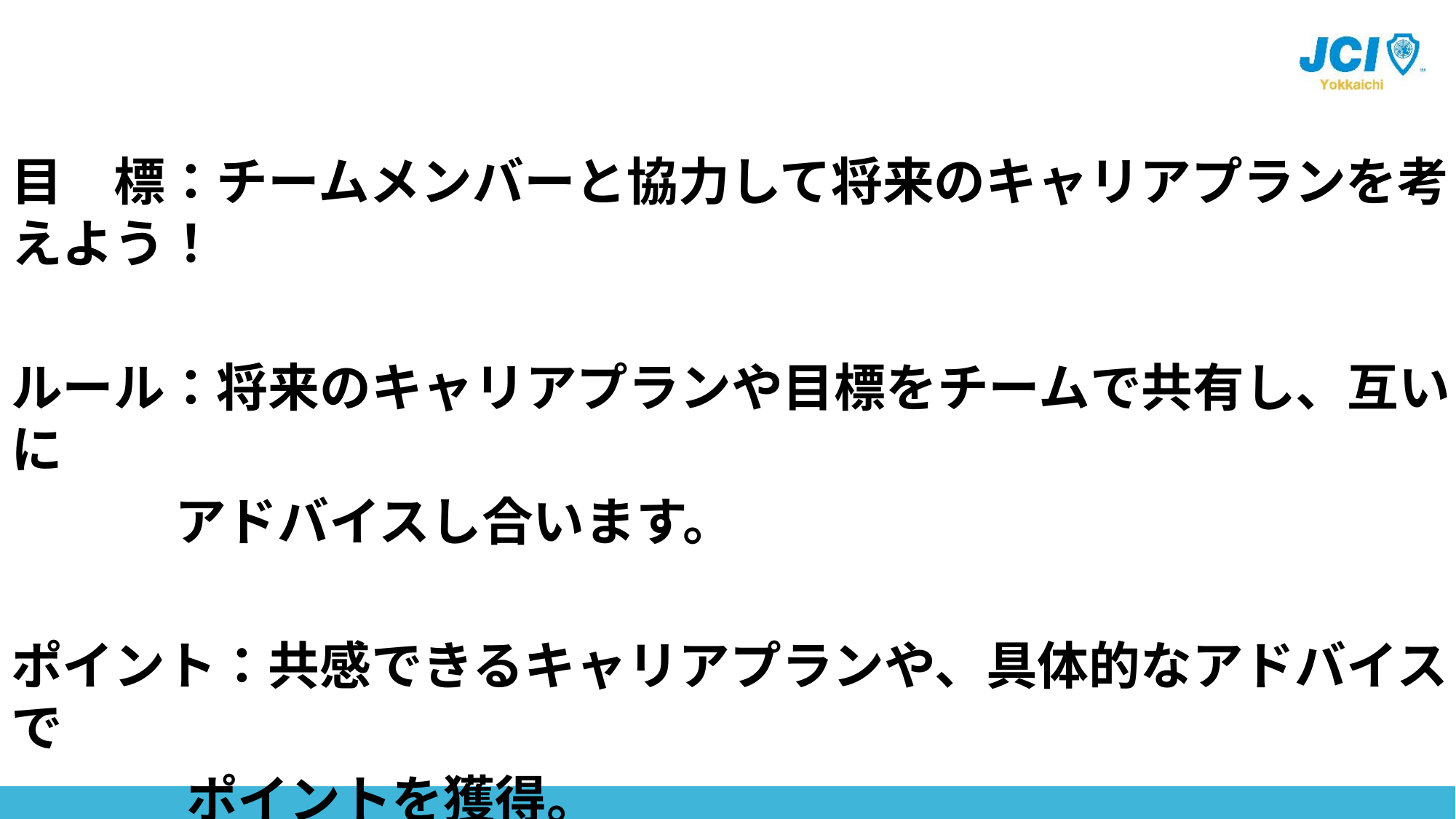

目　標：チームメンバーと協力して将来のキャリアプランを考えよう！

ルール：将来のキャリアプランや目標をチームで共有し、互いに
             アドバイスし合います。

ポイント：共感できるキャリアプランや、具体的なアドバイスで
              ポイントを獲得。